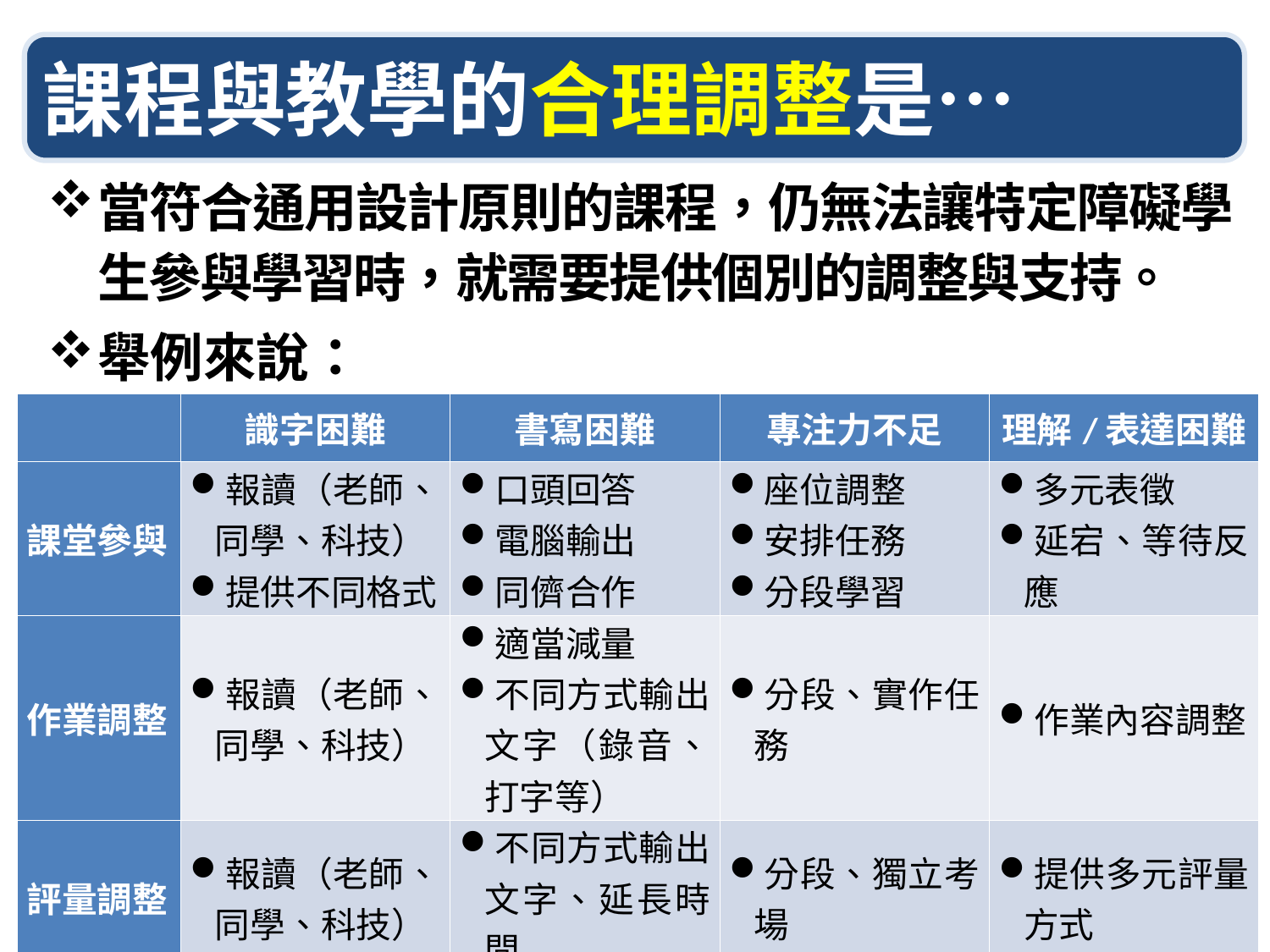

課程與教學的合理調整是…
當符合通用設計原則的課程，仍無法讓特定障礙學生參與學習時，就需要提供個別的調整與支持。
舉例來說：
|  | 識字困難 | 書寫困難 | 專注力不足 | 理解/表達困難 |
| --- | --- | --- | --- | --- |
| 課堂參與 | 報讀（老師、同學、科技） 提供不同格式 | 口頭回答 電腦輸出 同儕合作 | 座位調整 安排任務 分段學習 | 多元表徵 延宕、等待反應 |
| 作業調整 | 報讀（老師、同學、科技） | 適當減量  不同方式輸出文字（錄音、打字等） | 分段、實作任務 | 作業內容調整 |
| 評量調整 | 報讀（老師、同學、科技） | 不同方式輸出文字、延長時間 | 分段、獨立考場 | 提供多元評量方式 |
10